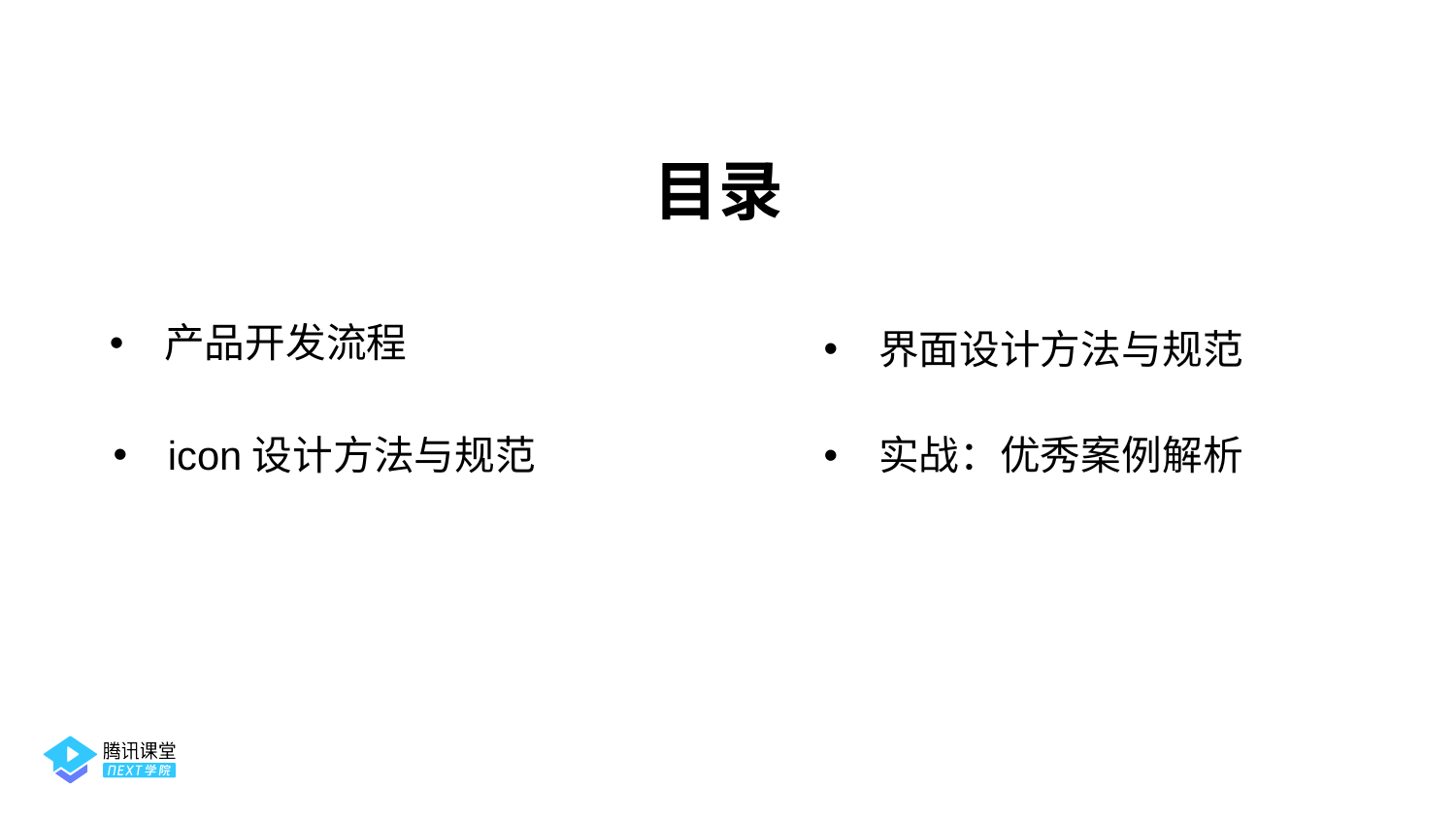

目录
界面设计方法与规范
产品开发流程
icon设计方法与规范
实战：优秀案例解析